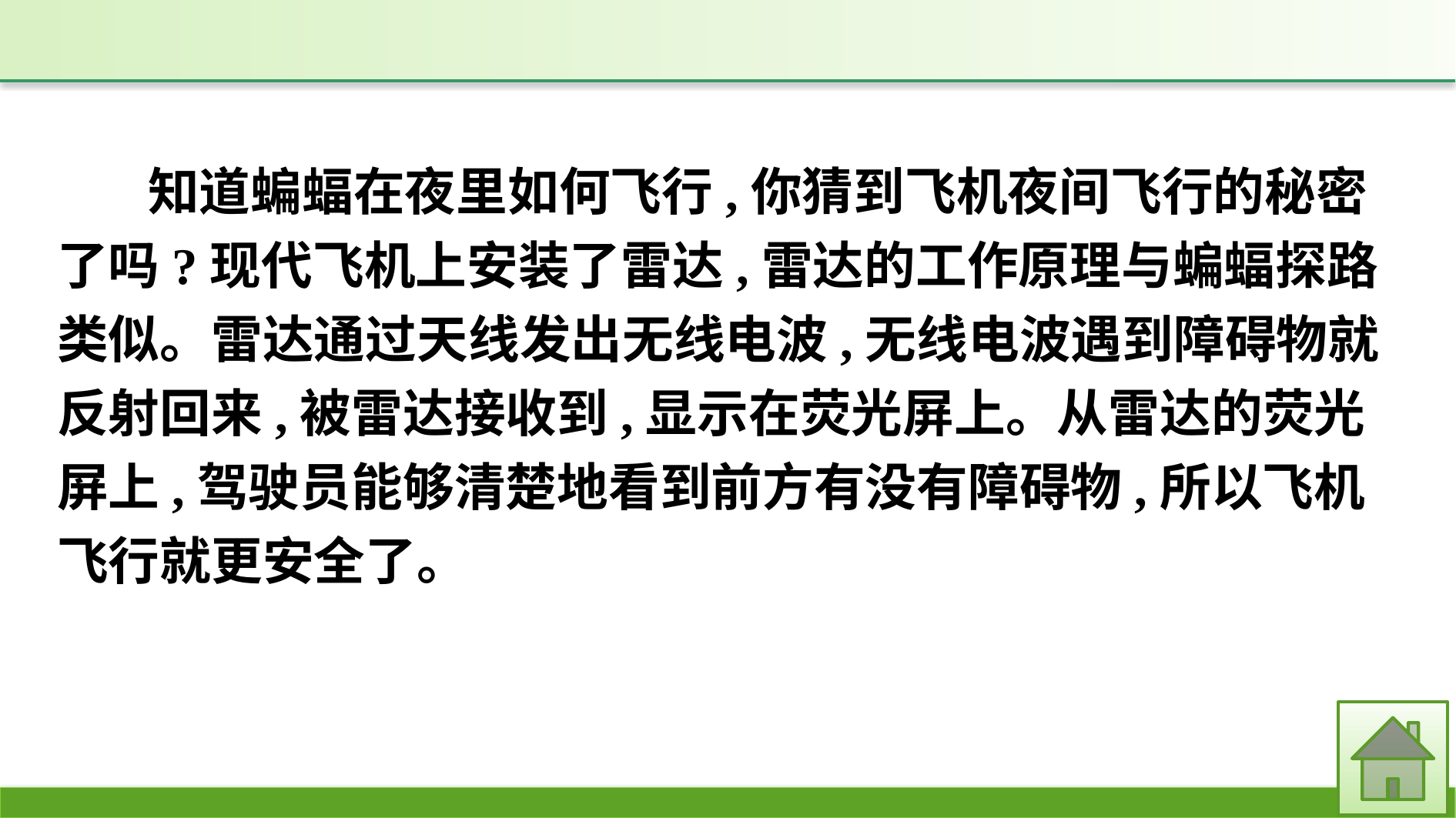

知道蝙蝠在夜里如何飞行,你猜到飞机夜间飞行的秘密了吗?现代飞机上安装了雷达,雷达的工作原理与蝙蝠探路类似。雷达通过天线发出无线电波,无线电波遇到障碍物就反射回来,被雷达接收到,显示在荧光屏上。从雷达的荧光屏上,驾驶员能够清楚地看到前方有没有障碍物,所以飞机飞行就更安全了。